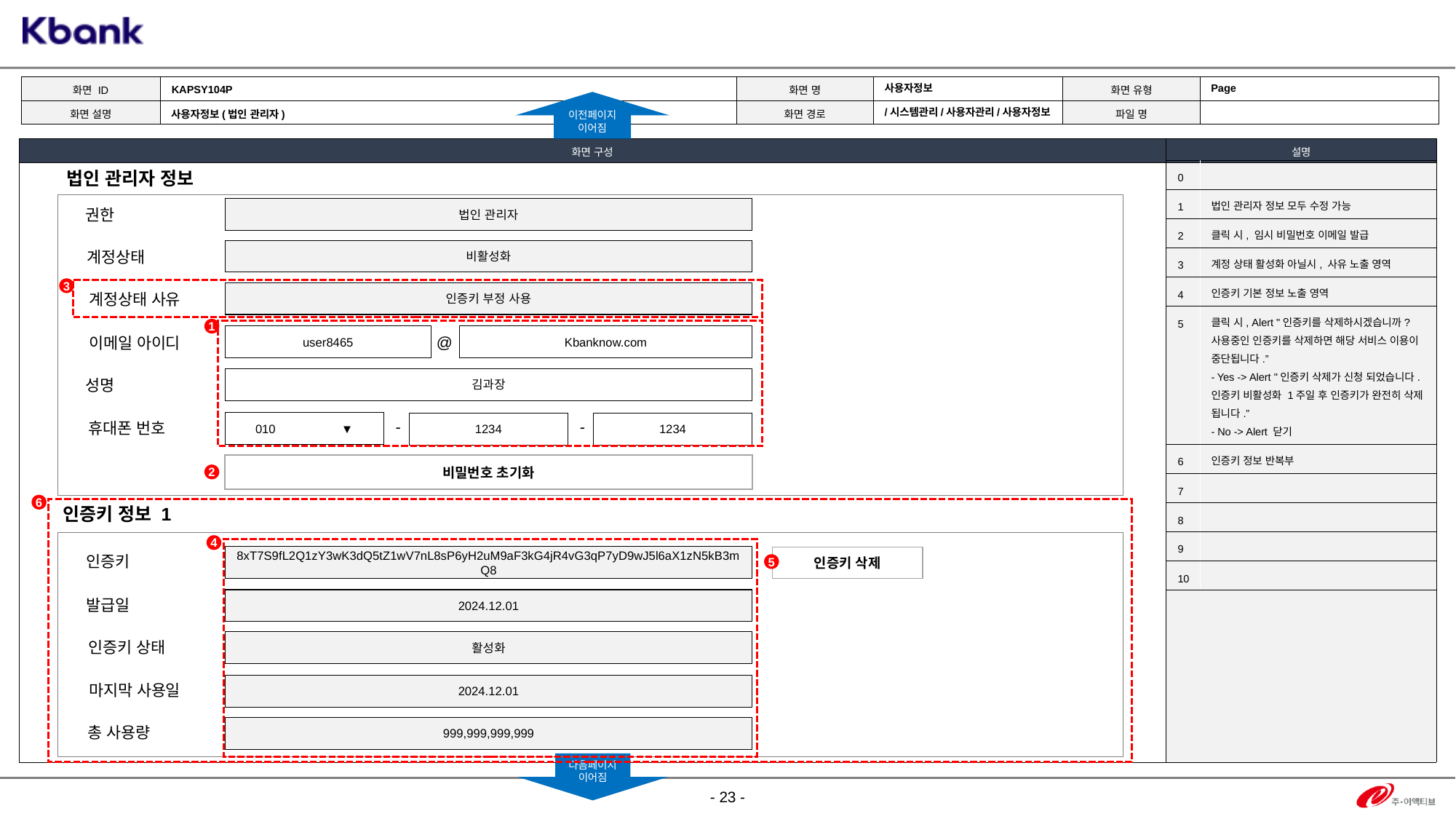

KAPSY104P
Page
사용자정보
이전페이지
이어짐
/시스템관리/사용자관리/사용자정보

사용자정보(법인 관리자)
| 0 |  |
| --- | --- |
| 1 | 법인 관리자 정보 모두 수정 가능 |
| 2 | 클릭 시, 임시 비밀번호 이메일 발급 |
| 3 | 계정 상태 활성화 아닐시, 사유 노출 영역 |
| 4 | 인증키 기본 정보 노출 영역 |
| 5 | 클릭 시, Alert "인증키를 삭제하시겠습니까? 사용중인 인증키를 삭제하면 해당 서비스 이용이 중단됩니다.” - Yes -> Alert "인증키 삭제가 신청 되었습니다. 인증키 비활성화 1주일 후 인증키가 완전히 삭제 됩니다.” - No -> Alert 닫기 |
| 6 | 인증키 정보 반복부 |
| 7 |  |
| 8 |  |
| 9 |  |
| 10 |  |
법인 관리자 정보

법인 관리자
권한
비활성화
계정상태
3

인증키 부정 사용
계정상태 사유
1

user8465
Kbanknow.com
@
이메일 아이디
김과장
성명
-
-
010                   ▼
1234
1234
휴대폰 번호
비밀번호 초기화
2
6
인증키 정보 1

4

8xT7S9fL2Q1zY3wK3dQ5tZ1wV7nL8sP6yH2uM9aF3kG4jR4vG3qP7yD9wJ5l6aX1zN5kB3mQ8
인증키
인증키 삭제
5
2024.12.01
발급일
활성화
인증키 상태
2024.12.01
마지막 사용일
999,999,999,999
총 사용량
다음페이지
이어짐